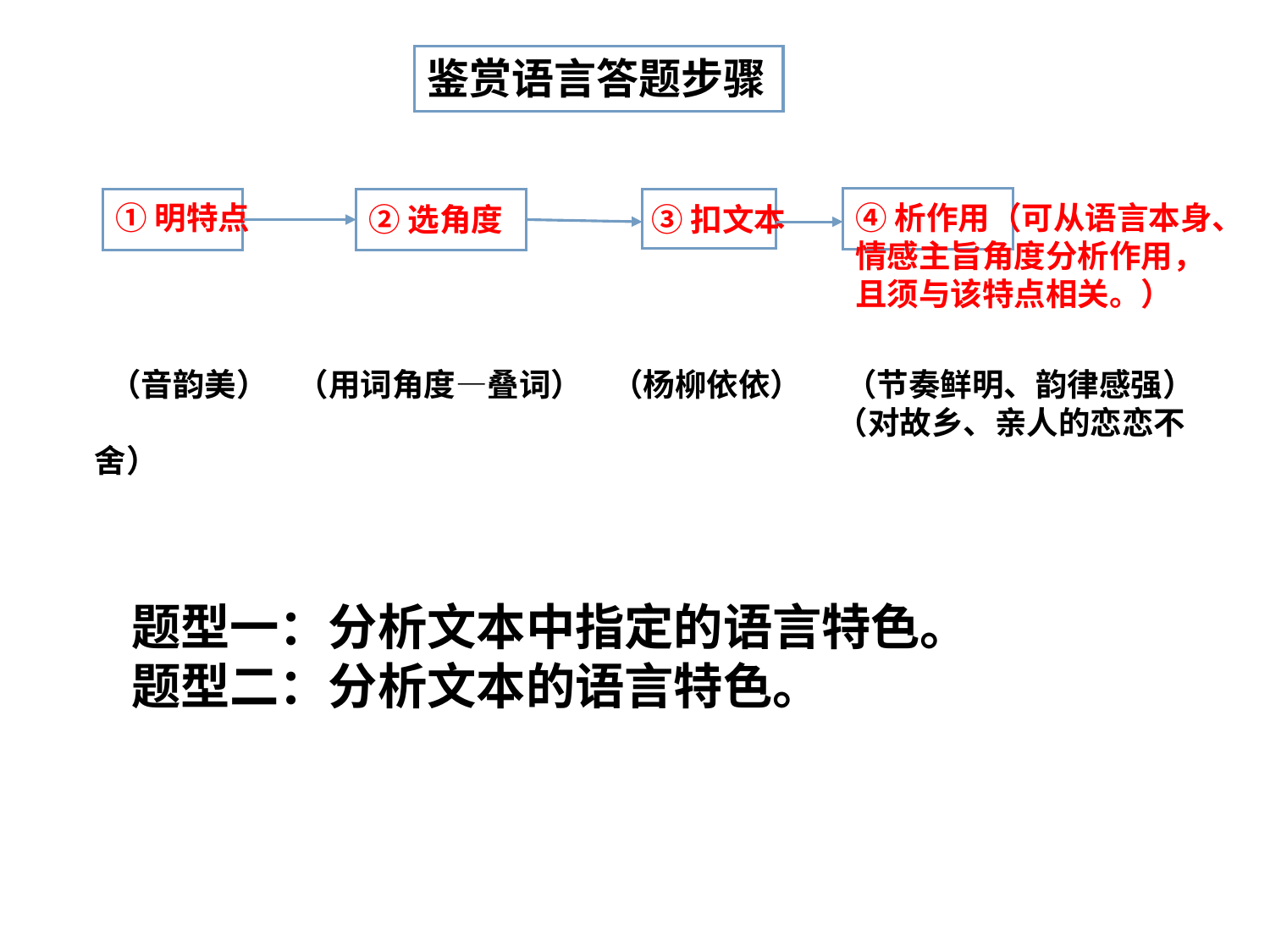

鉴赏语言答题步骤

①明特点
④析作用（可从语言本身、情感主旨角度分析作用，且须与该特点相关。）

②选角度
③扣文本
 （音韵美）    （用词角度—叠词）    （杨柳依依）      （节奏鲜明、韵律感强）
                                                                                                      （对故乡、亲人的恋恋不舍）
题型一：分析文本中指定的语言特色。
题型二：分析文本的语言特色。